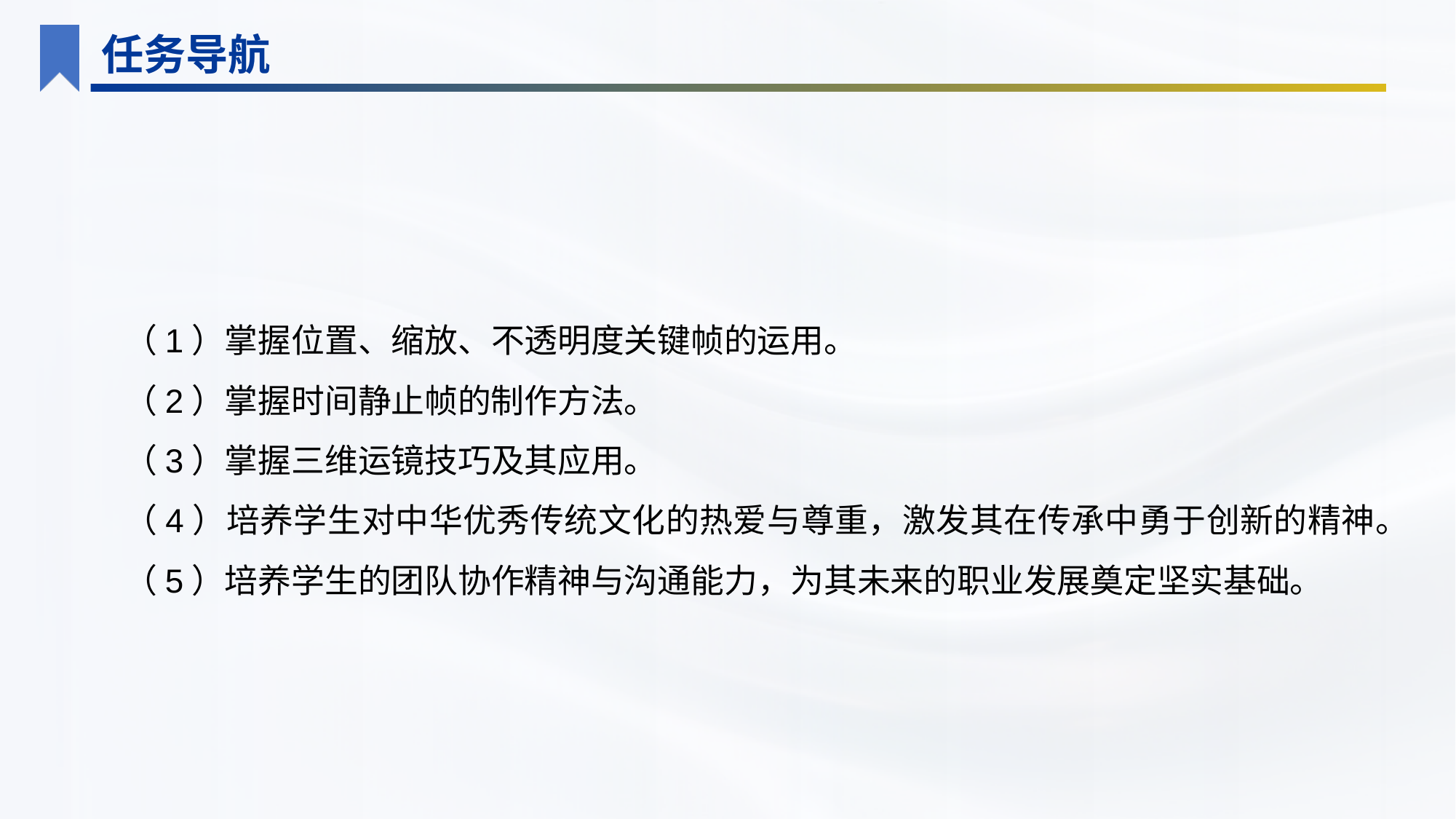

任务导航
（1）掌握位置、缩放、不透明度关键帧的运用。
（2）掌握时间静止帧的制作方法。
（3）掌握三维运镜技巧及其应用。
（4）培养学生对中华优秀传统文化的热爱与尊重，激发其在传承中勇于创新的精神。
（5）培养学生的团队协作精神与沟通能力，为其未来的职业发展奠定坚实基础。